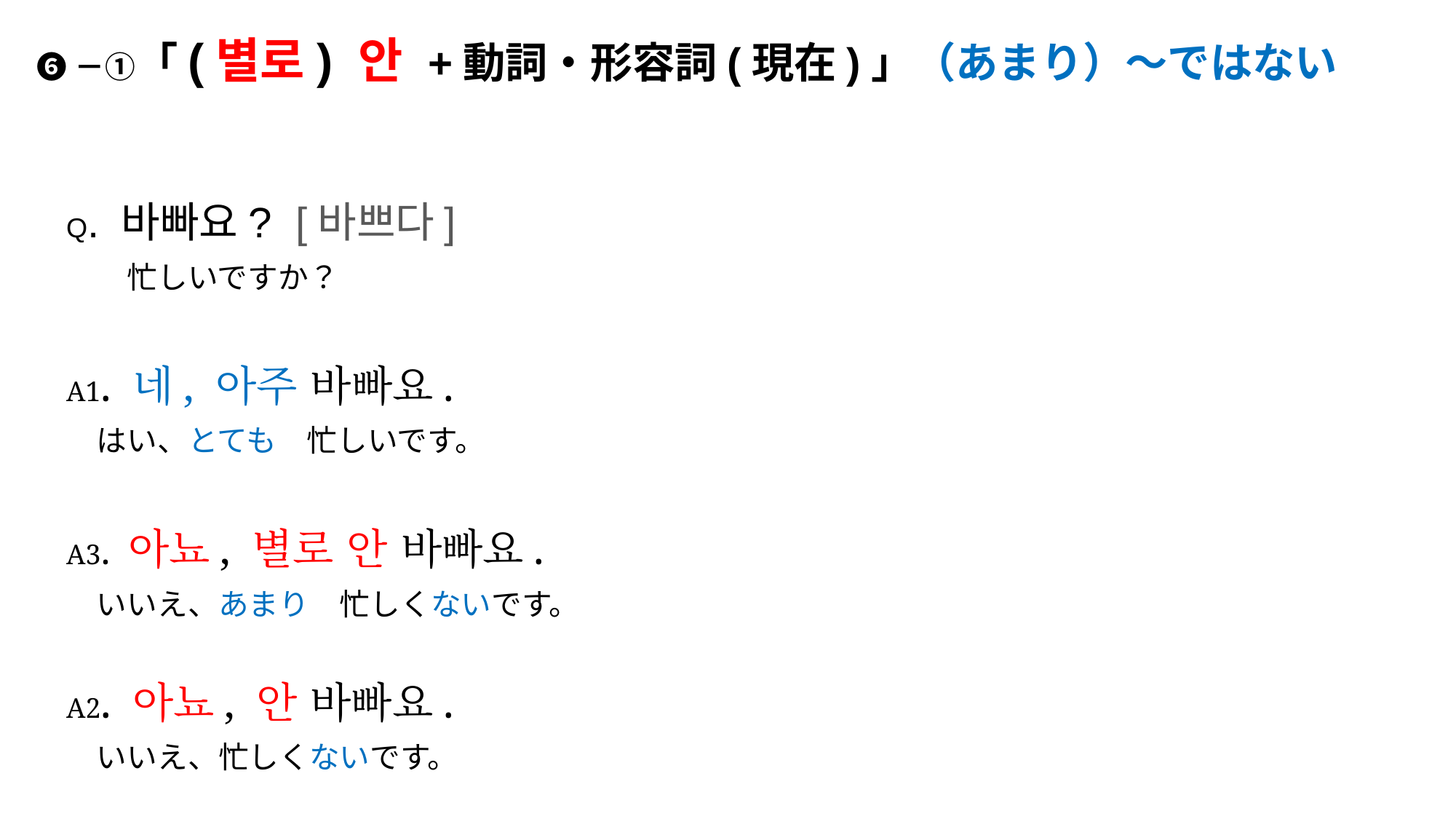

# ❻－①「(별로) 안 +動詞・形容詞(現在)」（あまり）～ではない

Q. 바빠요?  [바쁘다]
　　忙しいですか？

A1. 네, 아주 바빠요.
　はい、とても　忙しいです。

A3. 아뇨, 별로 안 바빠요.
　いいえ、あまり　忙しくないです。

A2. 아뇨, 안 바빠요.
　いいえ、忙しくないです。